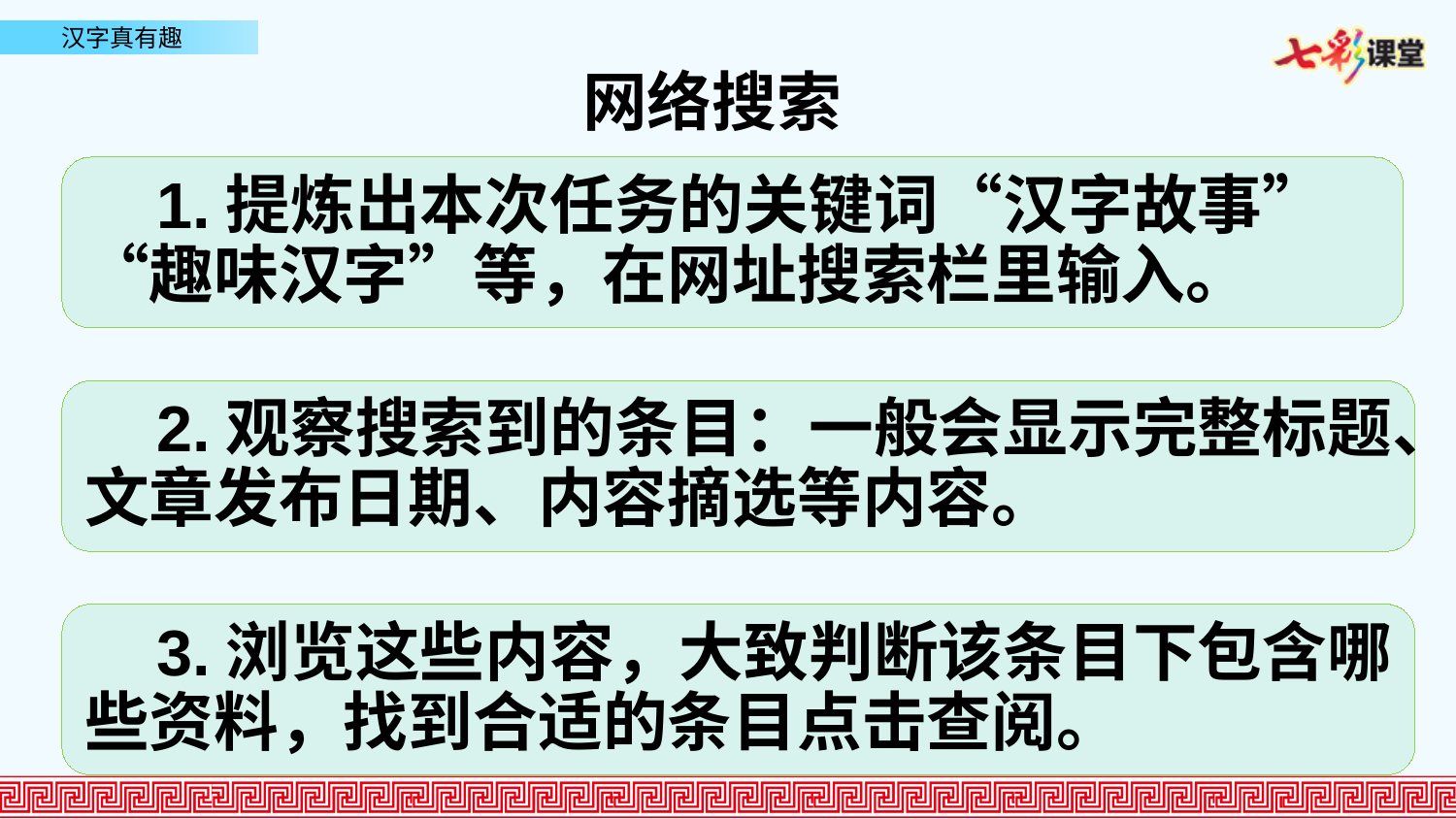

网络搜索
    1.提炼出本次任务的关键词“汉字故事”“趣味汉字”等，在网址搜索栏里输入。
    2.观察搜索到的条目：一般会显示完整标题、文章发布日期、内容摘选等内容。
    3.浏览这些内容，大致判断该条目下包含哪些资料，找到合适的条目点击查阅。